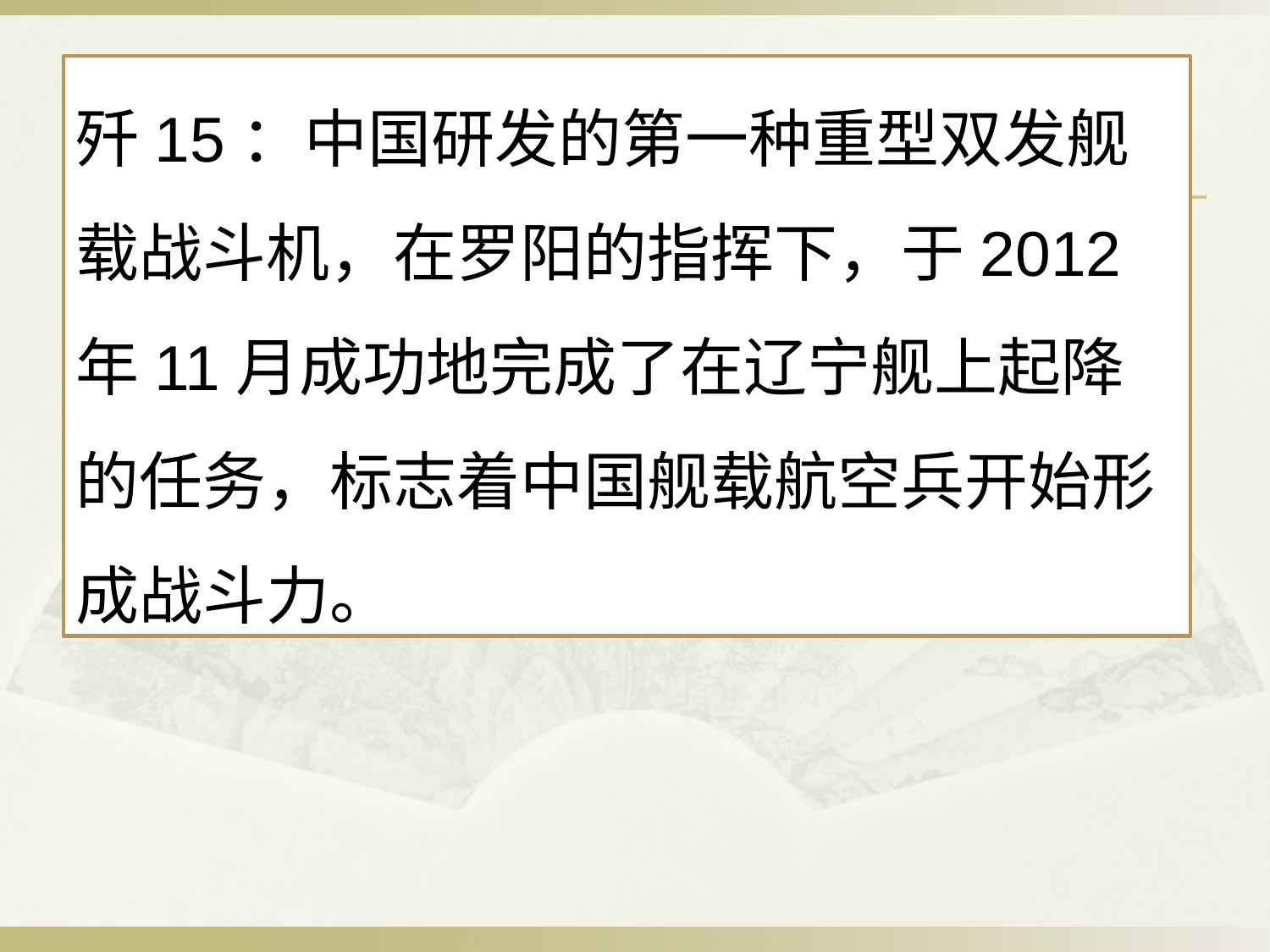

歼15：中国研发的第一种重型双发舰载战斗机，在罗阳的指挥下，于2012年11月成功地完成了在辽宁舰上起降的任务，标志着中国舰载航空兵开始形成战斗力。